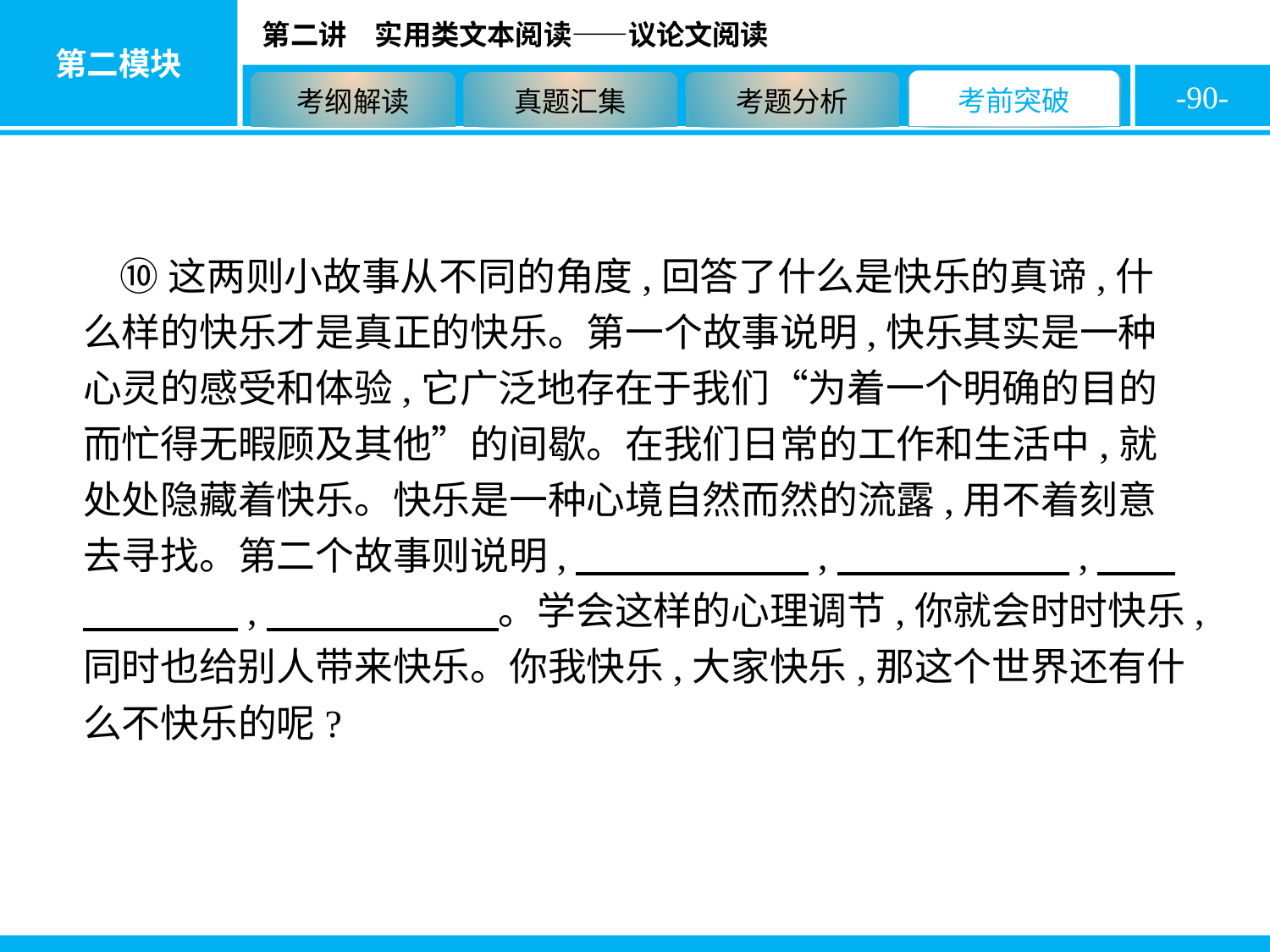

-90-
⑩这两则小故事从不同的角度,回答了什么是快乐的真谛,什么样的快乐才是真正的快乐。第一个故事说明,快乐其实是一种心灵的感受和体验,它广泛地存在于我们“为着一个明确的目的而忙得无暇顾及其他”的间歇。在我们日常的工作和生活中,就处处隐藏着快乐。快乐是一种心境自然而然的流露,用不着刻意去寻找。第二个故事则说明,　　　　　　,　　　　　　,　　　　　　,　　　　　　。学会这样的心理调节,你就会时时快乐,同时也给别人带来快乐。你我快乐,大家快乐,那这个世界还有什么不快乐的呢?